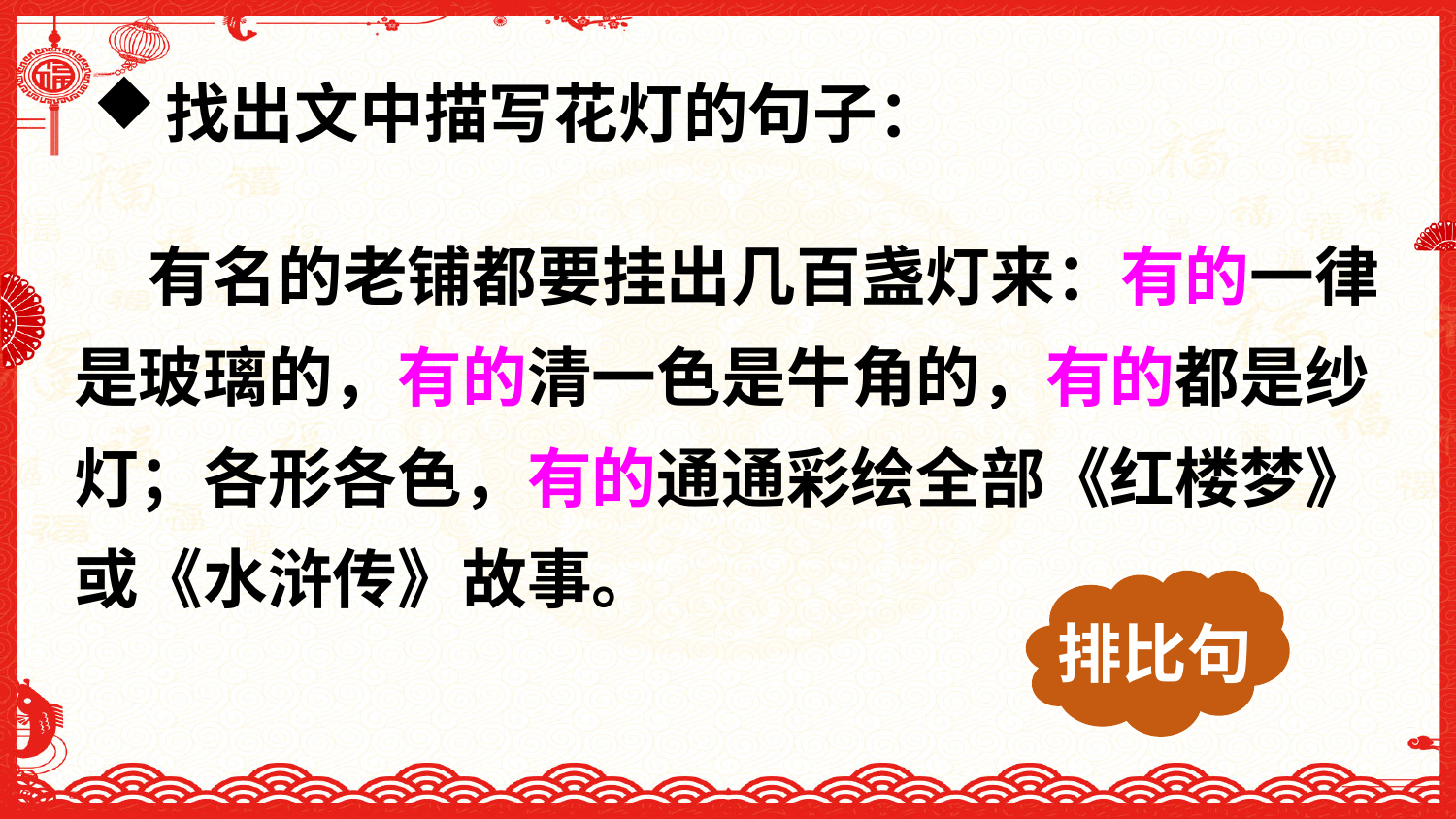

找出文中描写花灯的句子：
    有名的老铺都要挂出几百盏灯来：有的一律是玻璃的，有的清一色是牛角的，有的都是纱灯；各形各色，有的通通彩绘全部《红楼梦》或《水浒传》故事。

排比句